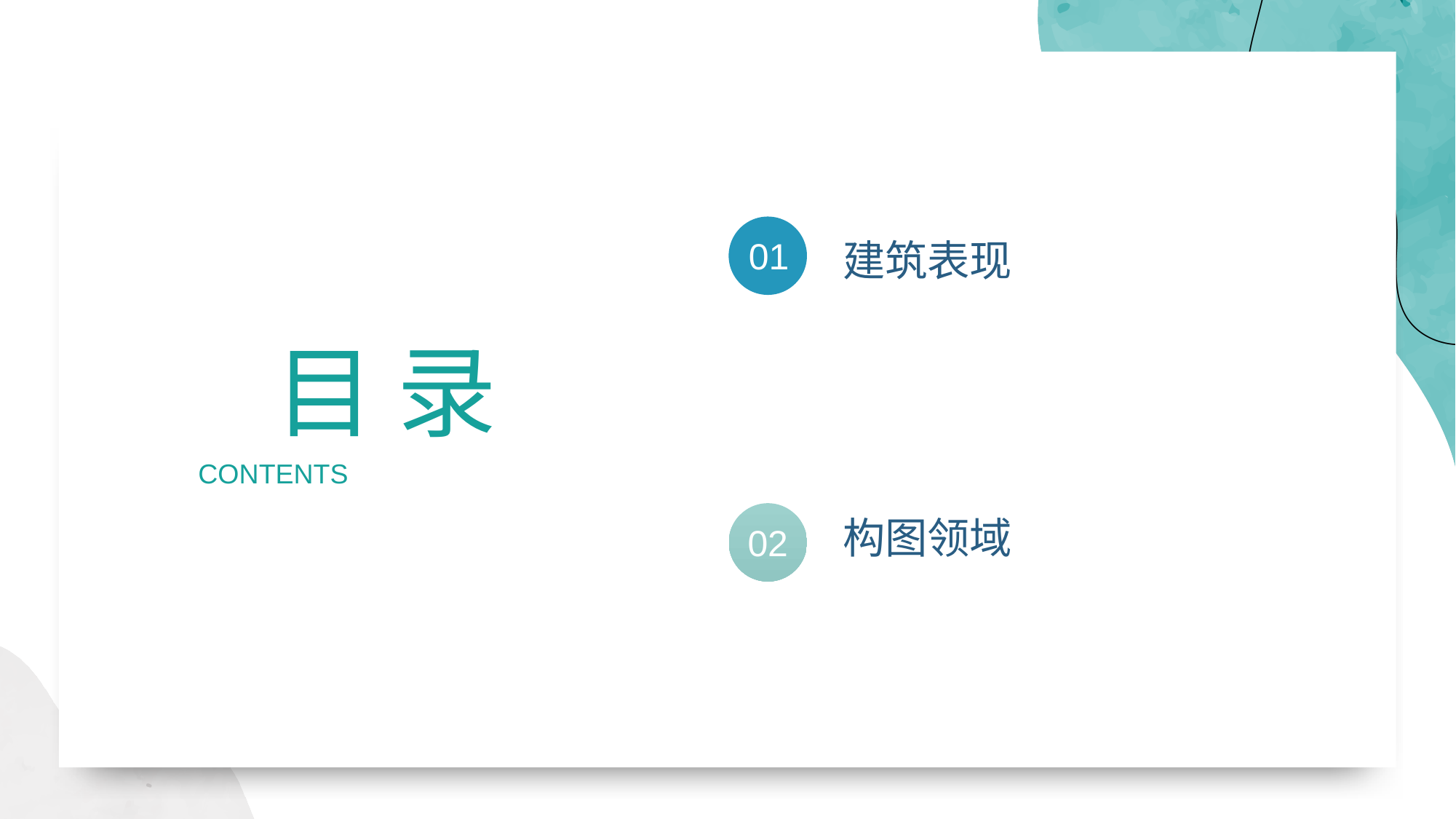

01
建筑表现
目 录
CONTENTS

构图领域
02